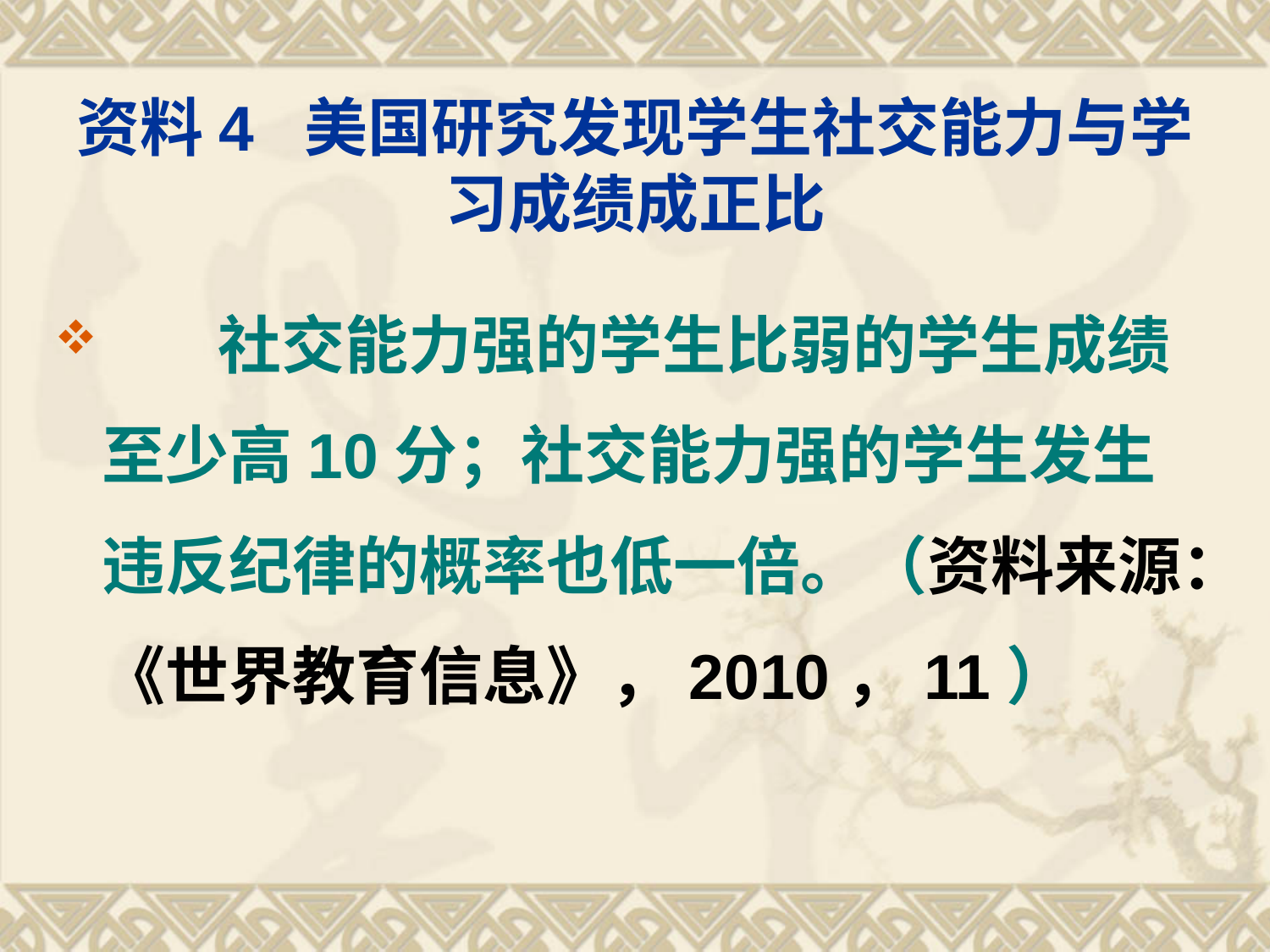

# 资料4  美国研究发现学生社交能力与学习成绩成正比
       社交能力强的学生比弱的学生成绩至少高10分；社交能力强的学生发生违反纪律的概率也低一倍。（资料来源：《世界教育信息》，2010，11）